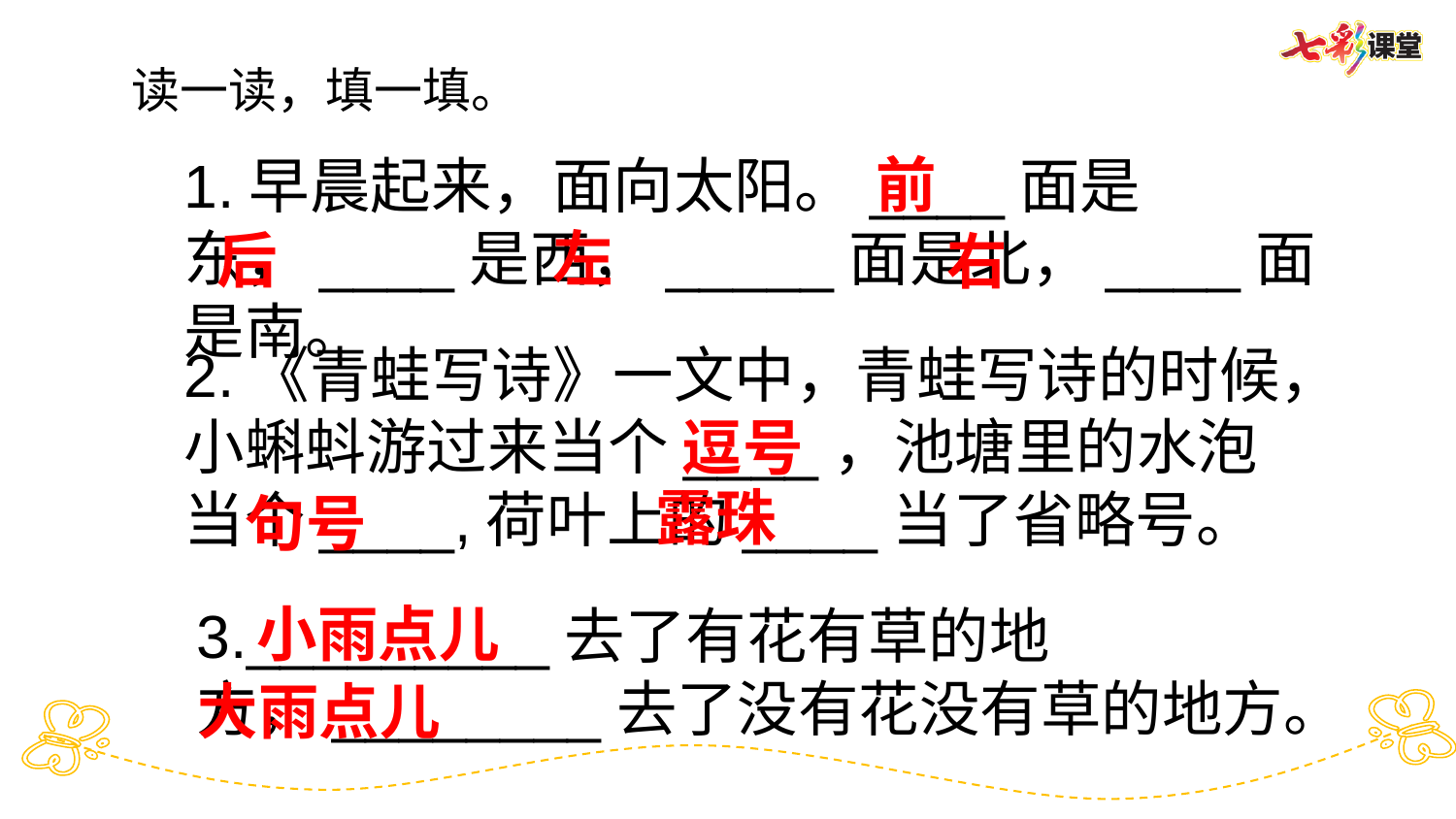

读一读，填一填。
前
1.早晨起来，面向太阳。____面是东，____是西，_____面是北，____面是南。
左
后
右
2.《青蛙写诗》一文中，青蛙写诗的时候，小蝌蚪游过来当个____，池塘里的水泡当个____,荷叶上的____当了省略号。
逗号
露珠
句号
小雨点儿
3._________去了有花有草的地方，________去了没有花没有草的地方。
大雨点儿